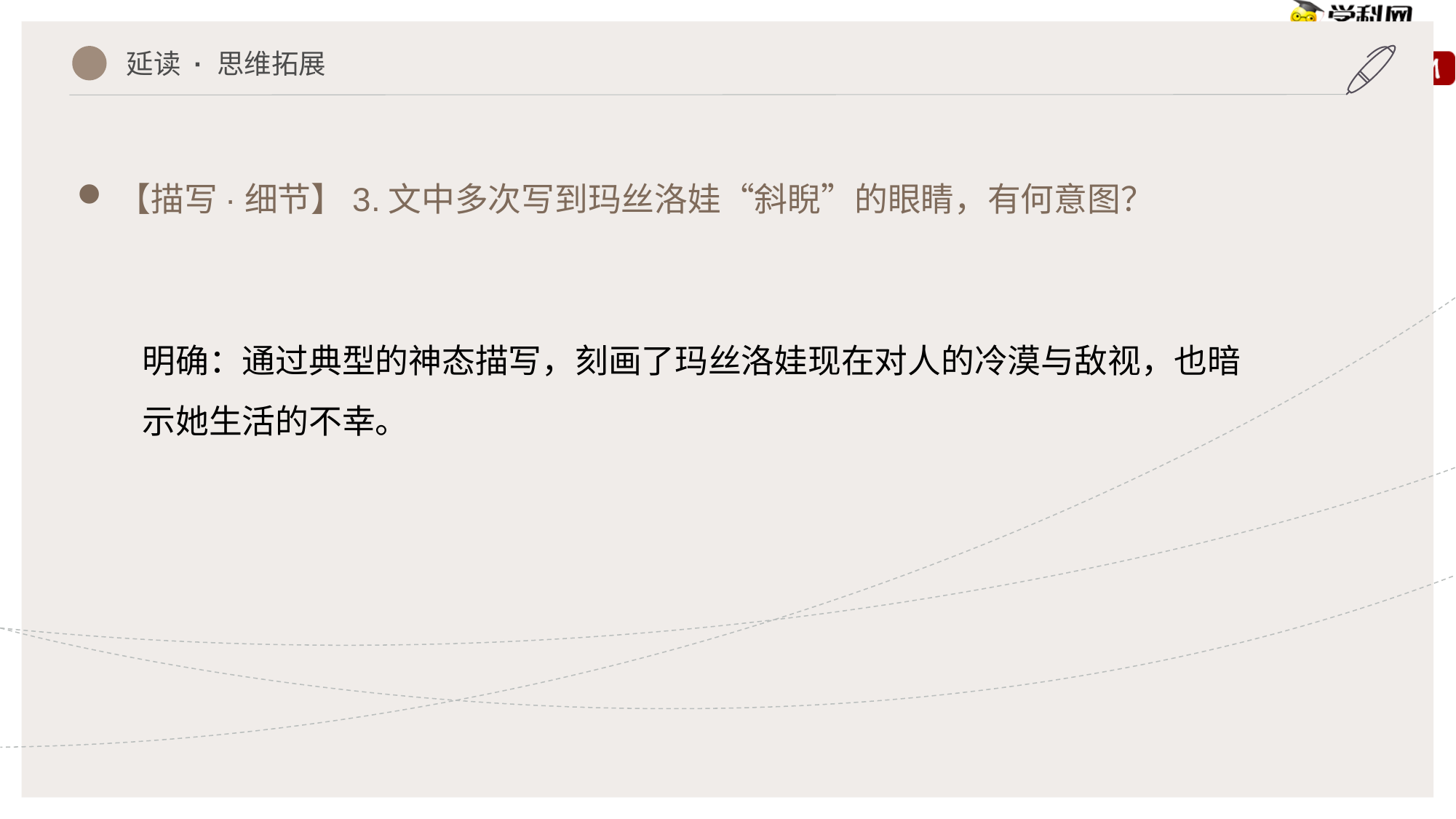

延读 · 思维拓展

【描写·细节】3.文中多次写到玛丝洛娃“斜睨”的眼睛，有何意图？

明确：通过典型的神态描写，刻画了玛丝洛娃现在对人的冷漠与敌视，也暗示她生活的不幸。